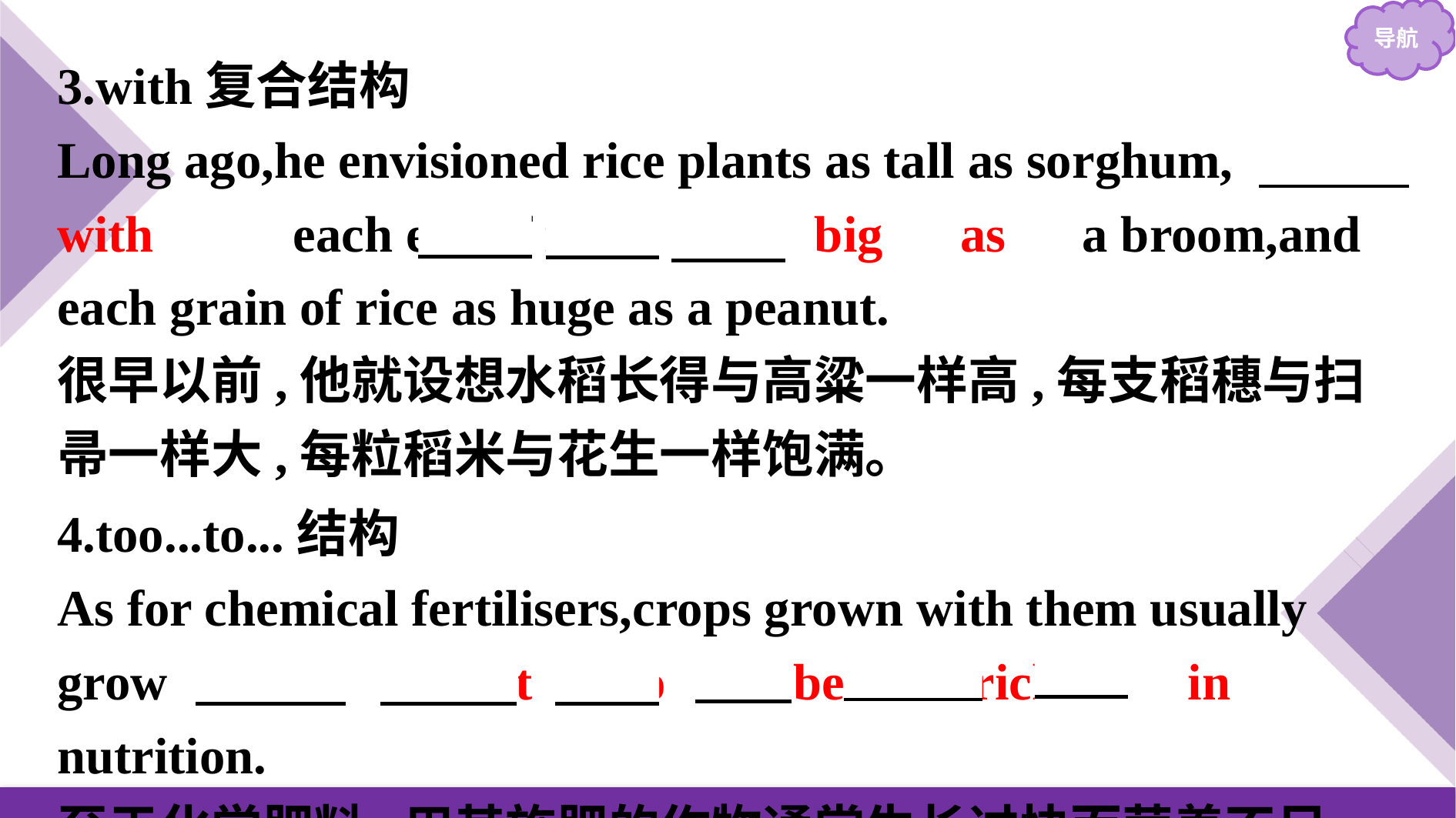

3.with复合结构
Long ago,he envisioned rice plants as tall as sorghum,   with　　 each ear of rice 　as    big      as　a broom,and each grain of rice as huge as a peanut.
很早以前,他就设想水稻长得与高粱一样高,每支稻穗与扫帚一样大,每粒稻米与花生一样饱满。

4.too...to...结构
As for chemical fertilisers,crops grown with them usually grow 　too　　fast 　to　　be　　rich　　in　 nutrition.
至于化学肥料,用其施肥的作物通常生长过快而营养不足。